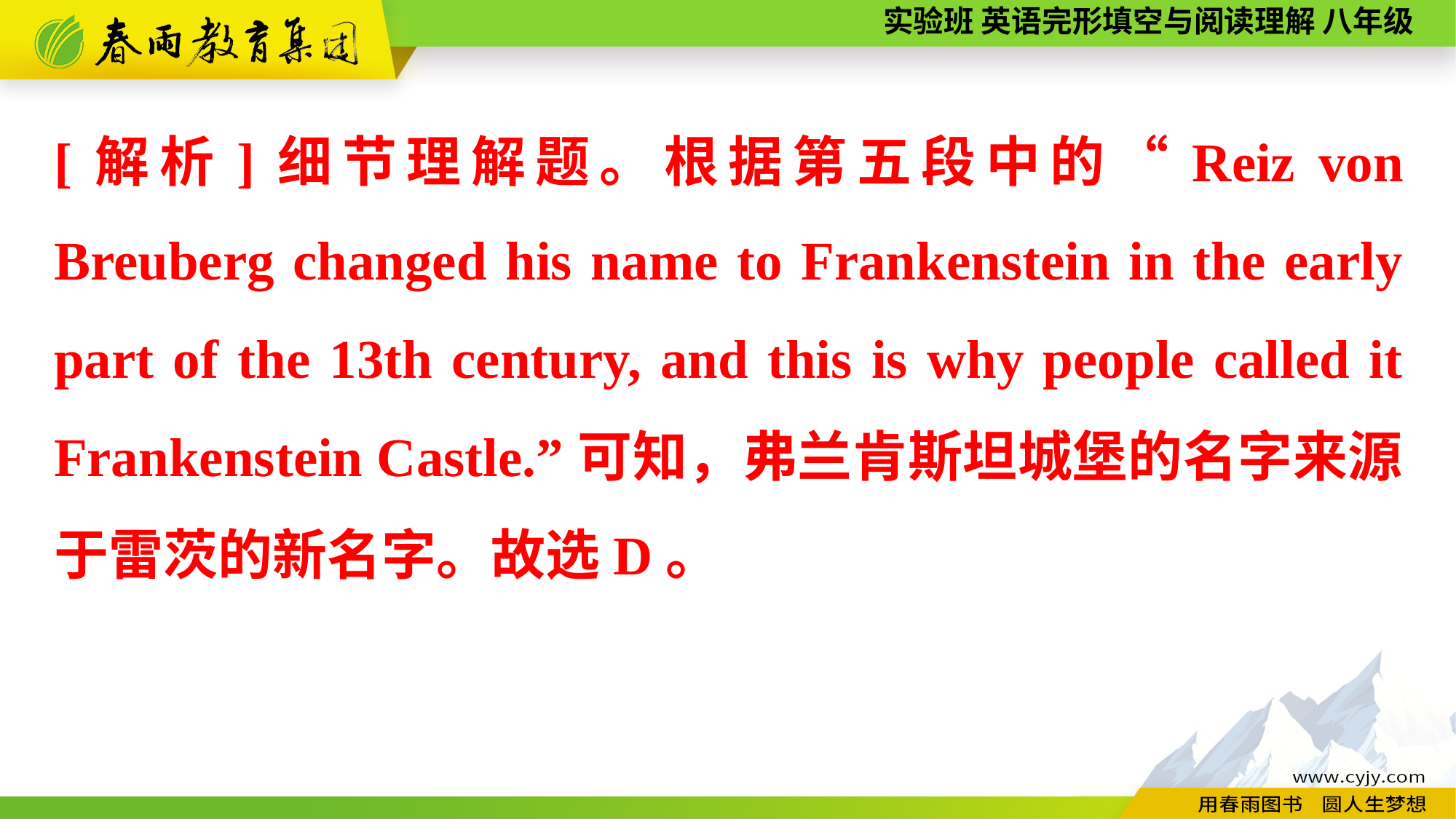

[解析]细节理解题。根据第五段中的“Reiz von Breuberg changed his name to Frankenstein in the early part of the 13th century, and this is why people called it Frankenstein Castle.”可知，弗兰肯斯坦城堡的名字来源于雷茨的新名字。故选D。